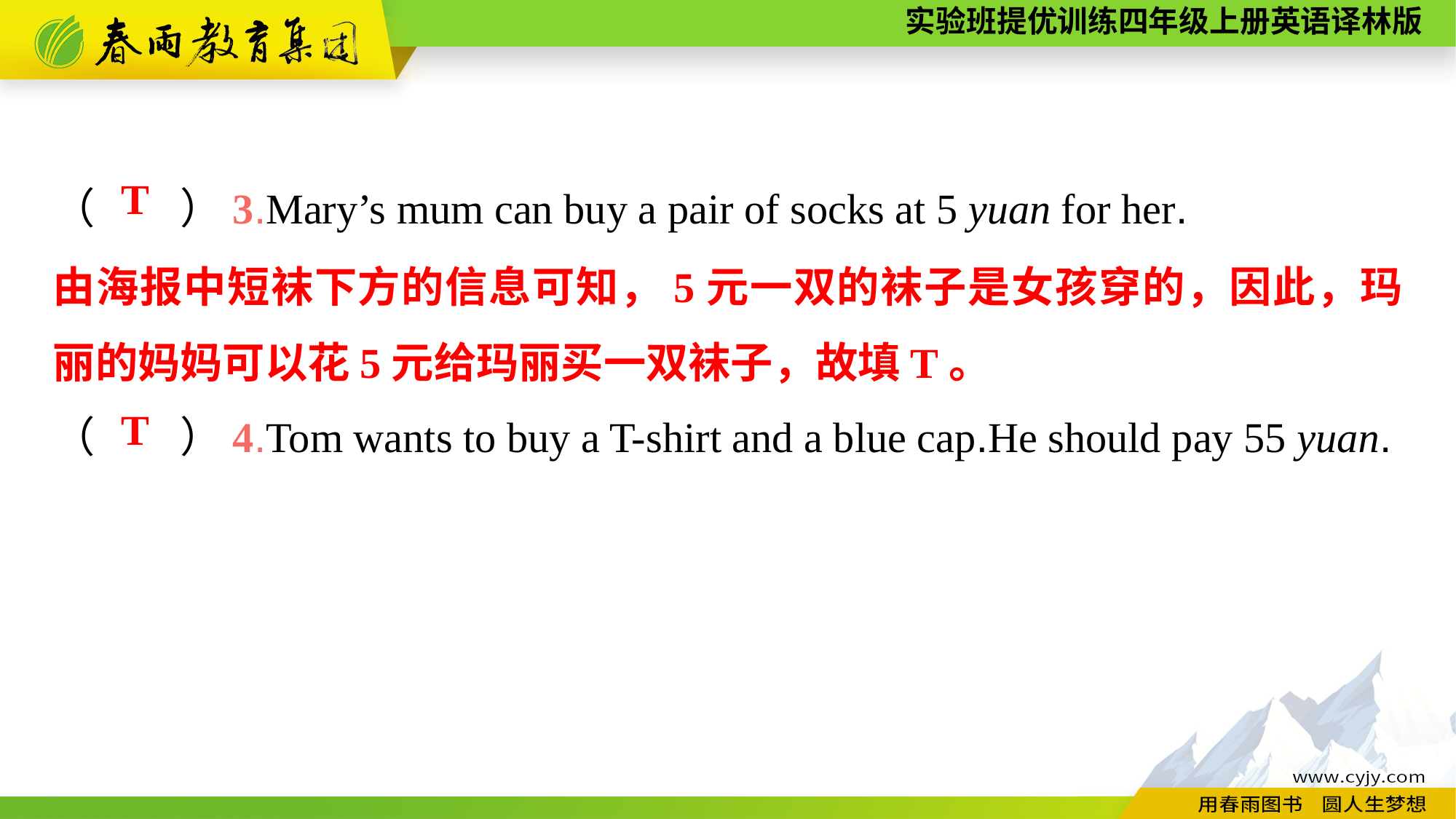

（　　）3.Mary’s mum can buy a pair of socks at 5 yuan for her.

（　　）4.Tom wants to buy a T-shirt and a blue cap.He should pay 55 yuan.
T
由海报中短袜下方的信息可知，5元一双的袜子是女孩穿的，因此，玛丽的妈妈可以花5元给玛丽买一双袜子，故填T。
T